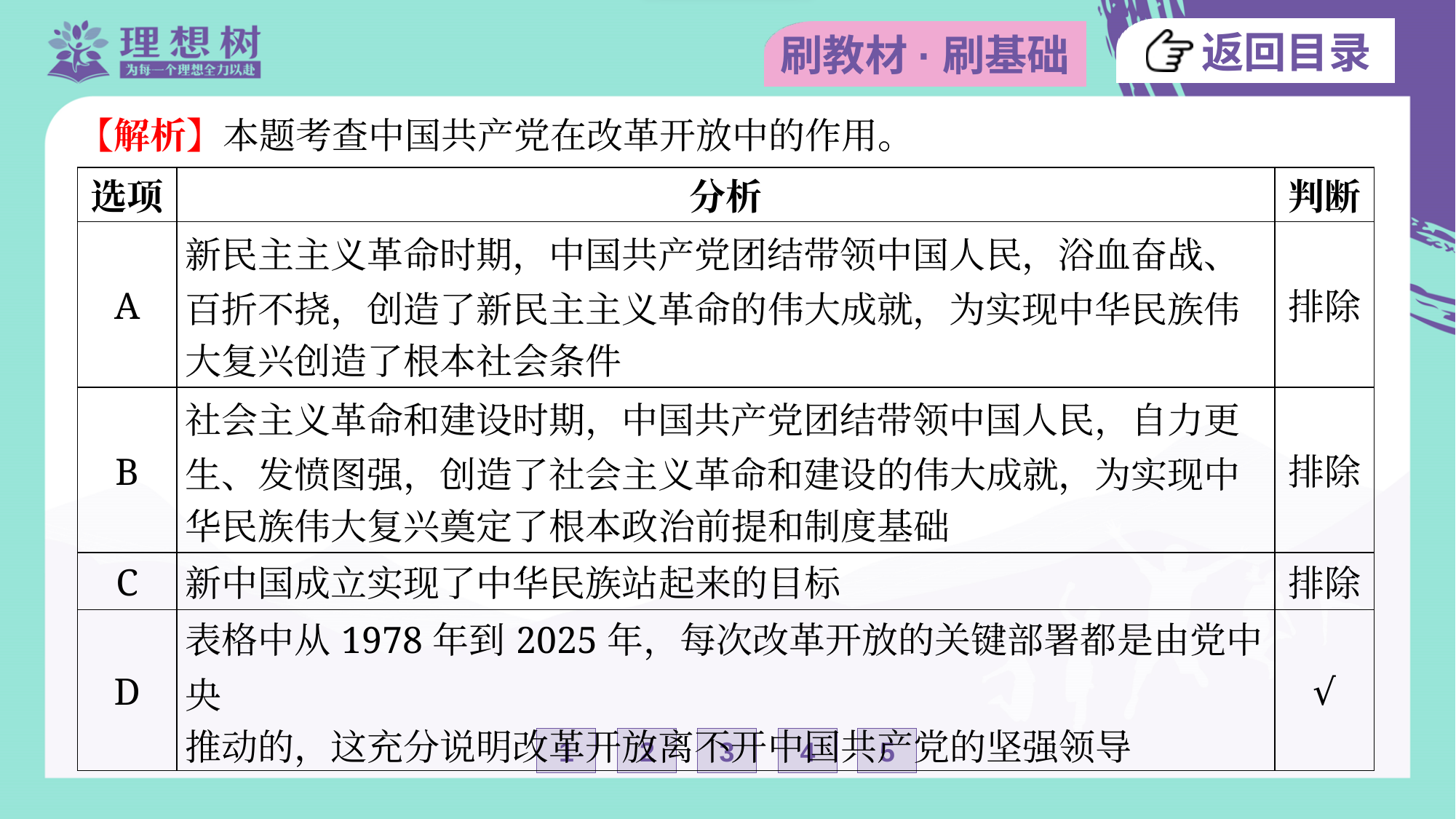

【解析】本题考查中国共产党在改革开放中的作用。
| 选项 | 分析 | 判断 |
| --- | --- | --- |
| A | 新民主主义革命时期，中国共产党团结带领中国人民，浴血奋战、 百折不挠，创造了新民主主义革命的伟大成就，为实现中华民族伟 大复兴创造了根本社会条件 | 排除 |
| B | 社会主义革命和建设时期，中国共产党团结带领中国人民，自力更 生、发愤图强，创造了社会主义革命和建设的伟大成就，为实现中 华民族伟大复兴奠定了根本政治前提和制度基础 | 排除 |
| C | 新中国成立实现了中华民族站起来的目标 | 排除 |
| D | 表格中从1978年到2025年，每次改革开放的关键部署都是由党中央 推动的，这充分说明改革开放离不开中国共产党的坚强领导 | √ |